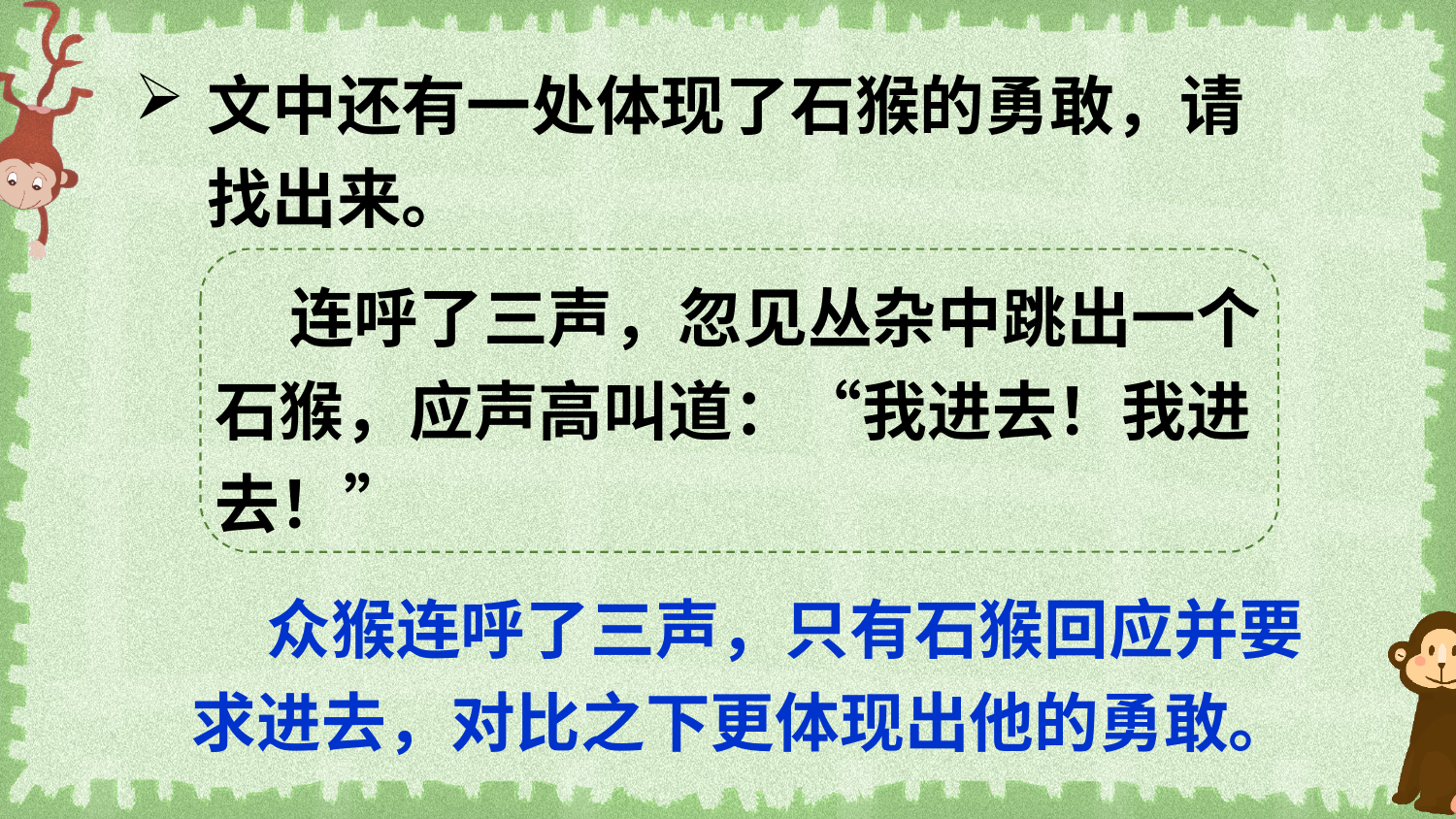

文中还有一处体现了石猴的勇敢，请找出来。

    连呼了三声，忽见丛杂中跳出一个石猴，应声高叫道：“我进去！我进去！”
    众猴连呼了三声，只有石猴回应并要求进去，对比之下更体现出他的勇敢。